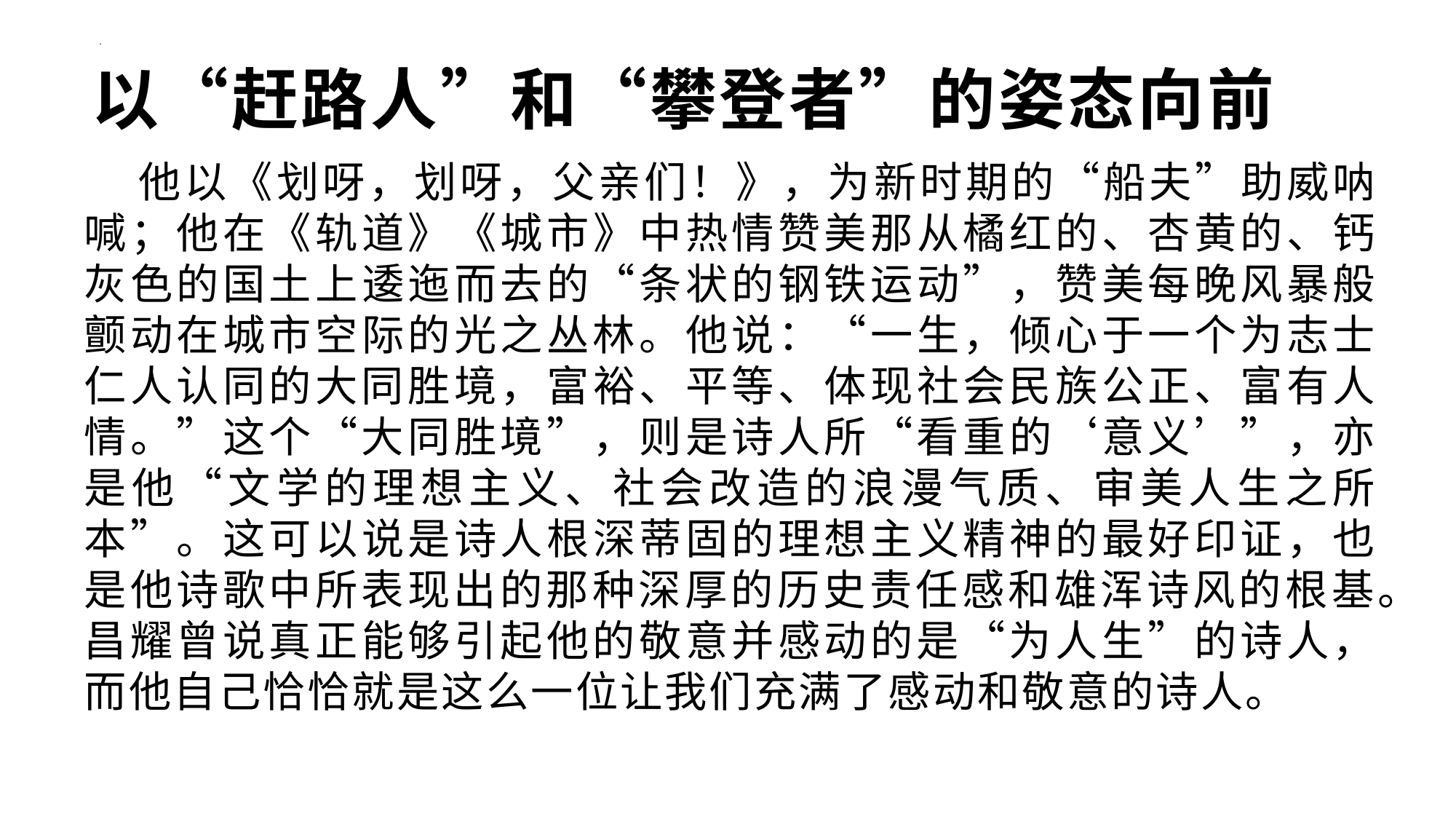

# 以“赶路人”和“攀登者”的姿态向前
他以《划呀，划呀，父亲们！》，为新时期的“船夫”助威呐喊；他在《轨道》《城市》中热情赞美那从橘红的、杏黄的、钙灰色的国土上逶迤而去的“条状的钢铁运动”，赞美每晚风暴般颤动在城市空际的光之丛林。他说：“一生，倾心于一个为志士仁人认同的大同胜境，富裕、平等、体现社会民族公正、富有人情。”这个“大同胜境”，则是诗人所“看重的‘意义’”，亦是他“文学的理想主义、社会改造的浪漫气质、审美人生之所本”。这可以说是诗人根深蒂固的理想主义精神的最好印证，也是他诗歌中所表现出的那种深厚的历史责任感和雄浑诗风的根基。昌耀曾说真正能够引起他的敬意并感动的是“为人生”的诗人，而他自己恰恰就是这么一位让我们充满了感动和敬意的诗人。